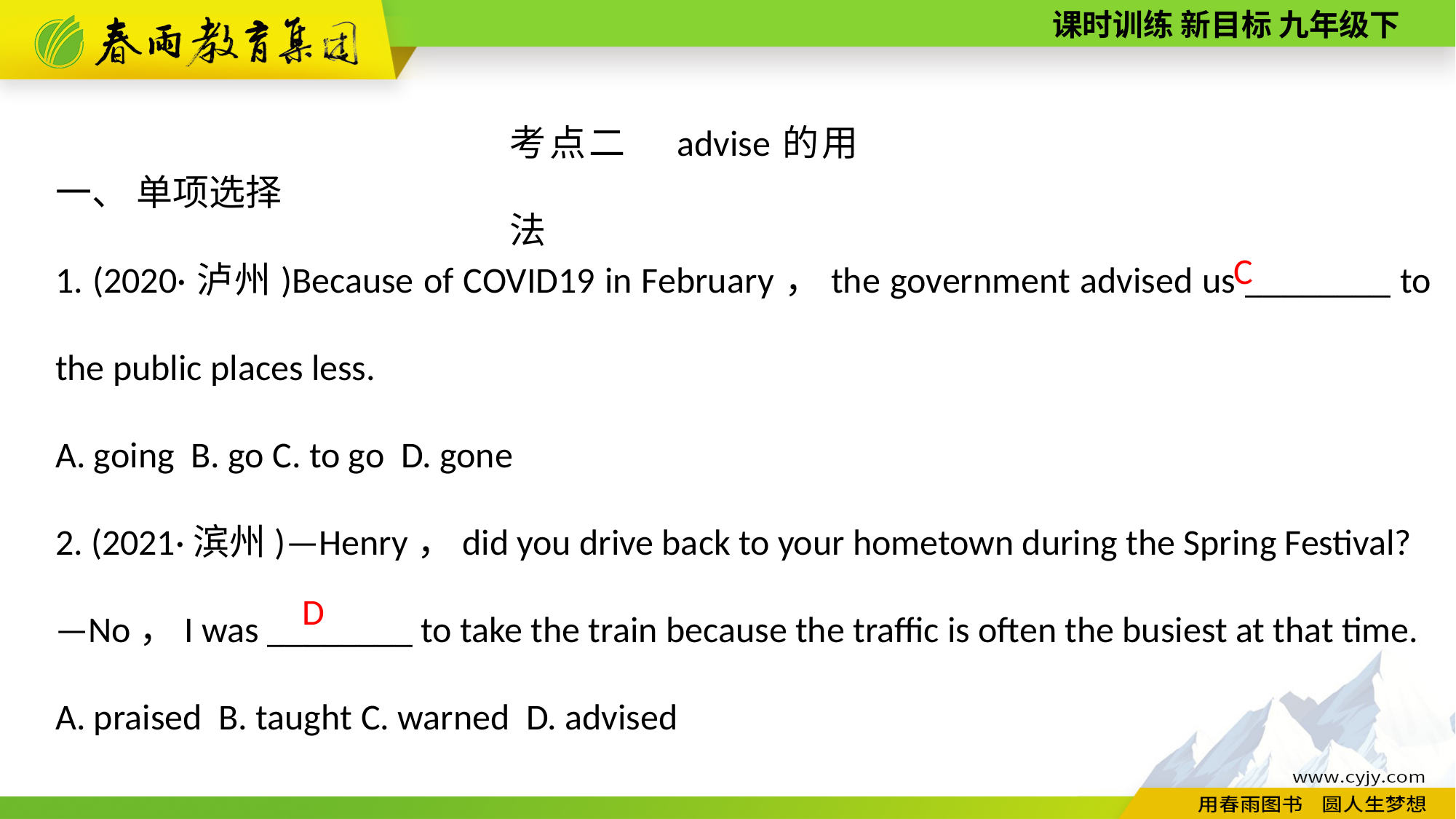

考点二　advise的用法
一、 单项选择
1. (2020·泸州)Because of COVID­19 in February，the government advised us ________ to the public places less.
A. going  B. go  C. to go  D. gone
2. (2021·滨州)—Henry，did you drive back to your hometown during the Spring Festival?
—No，I was ________ to take the train because the traffic is often the busiest at that time.
A. praised  B. taught  C. warned  D. advised
C
D